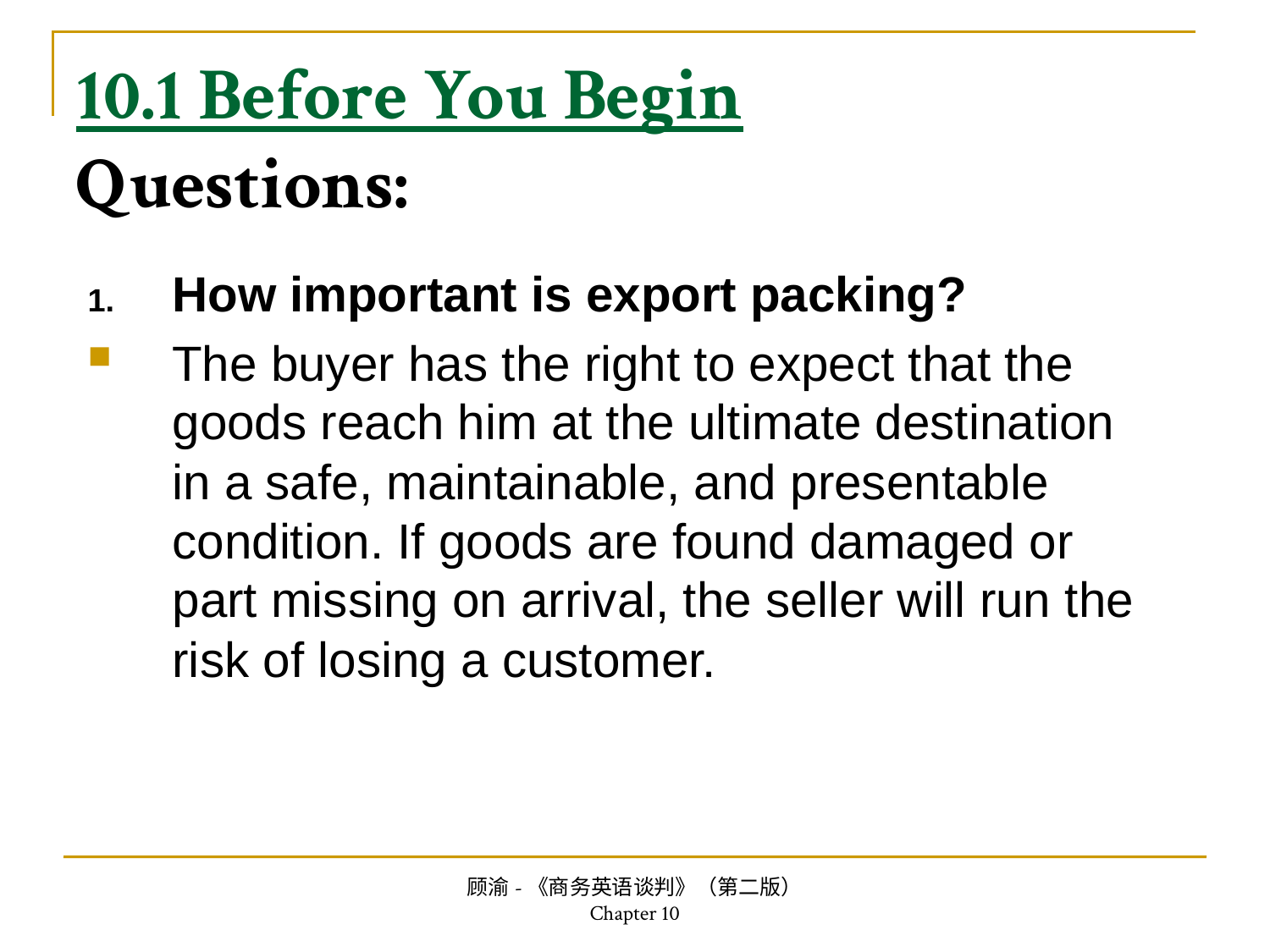

# 10.1 Before You Begin Questions:
How important is export packing?
The buyer has the right to expect that the goods reach him at the ultimate destination in a safe, maintainable, and presentable condition. If goods are found damaged or part missing on arrival, the seller will run the risk of losing a customer.

5
顾渝-《商务英语谈判》（第二版） Chapter 10